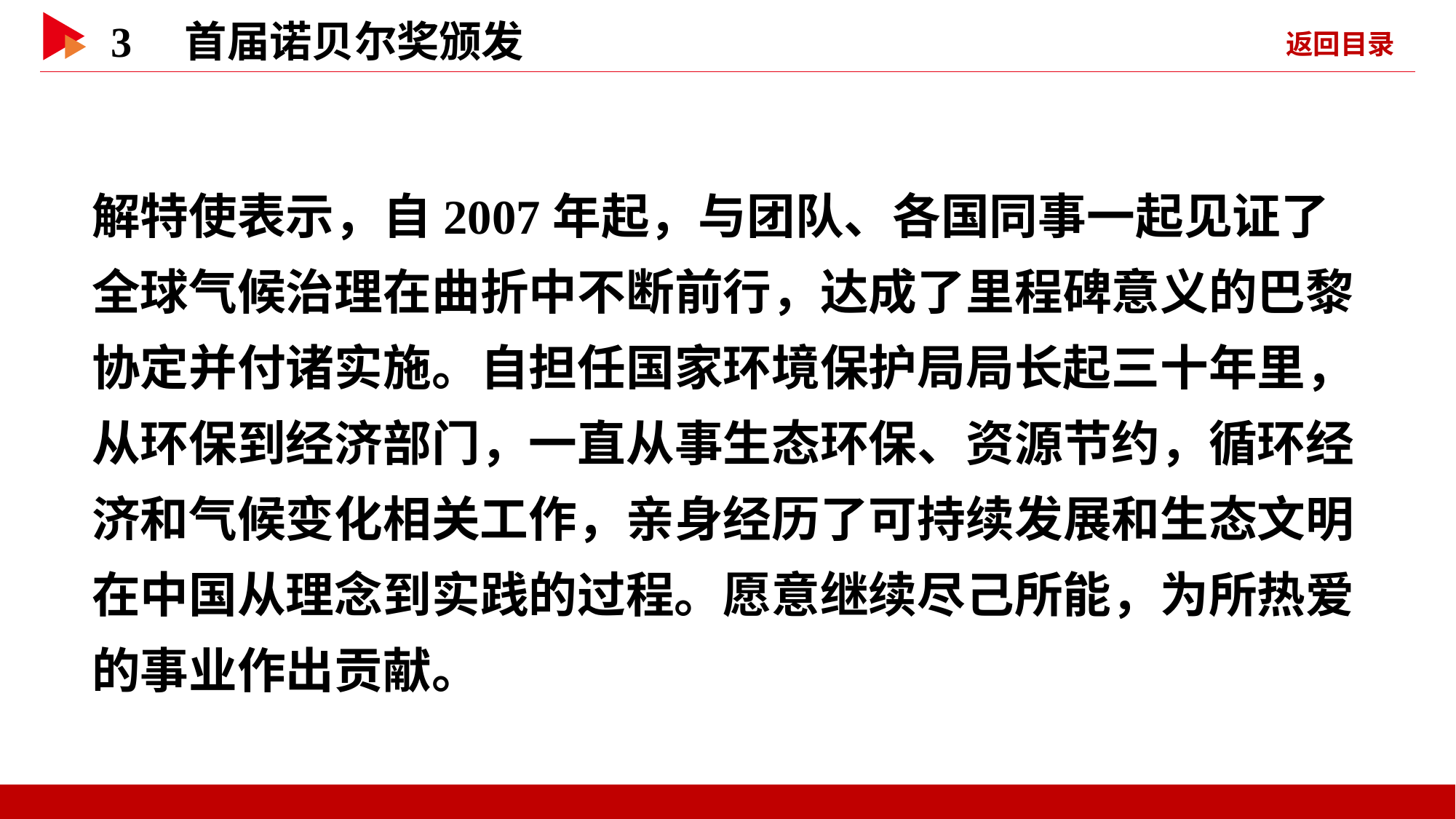

解特使表示，自2007年起，与团队、各国同事一起见证了全球气候治理在曲折中不断前行，达成了里程碑意义的巴黎协定并付诸实施。自担任国家环境保护局局长起三十年里，从环保到经济部门，一直从事生态环保、资源节约，循环经济和气候变化相关工作，亲身经历了可持续发展和生态文明在中国从理念到实践的过程。愿意继续尽己所能，为所热爱的事业作出贡献。